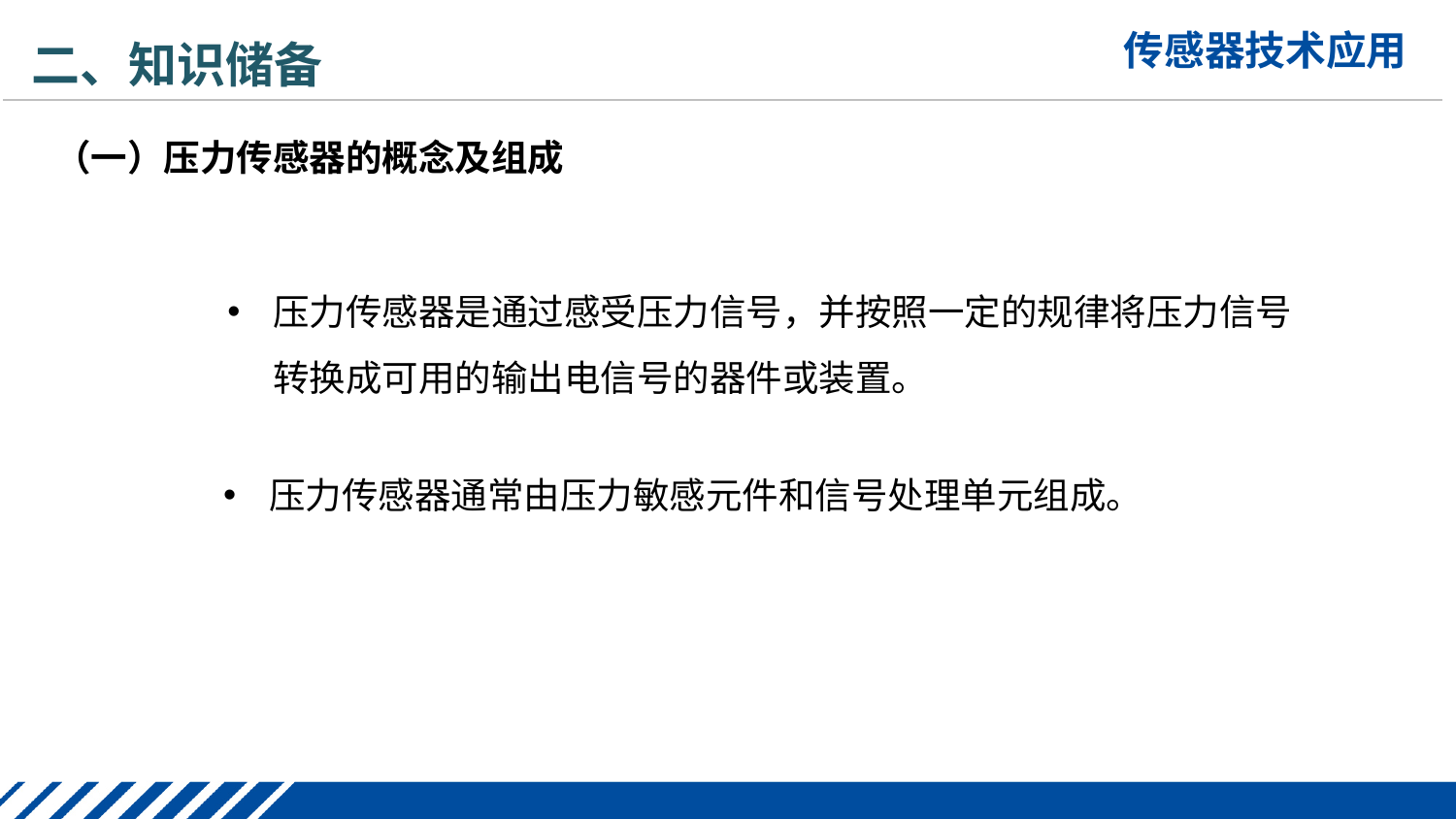

二、知识储备
（一）压力传感器的概念及组成
压力传感器是通过感受压力信号，并按照一定的规律将压力信号转换成可用的输出电信号的器件或装置。
压力传感器通常由压力敏感元件和信号处理单元组成。